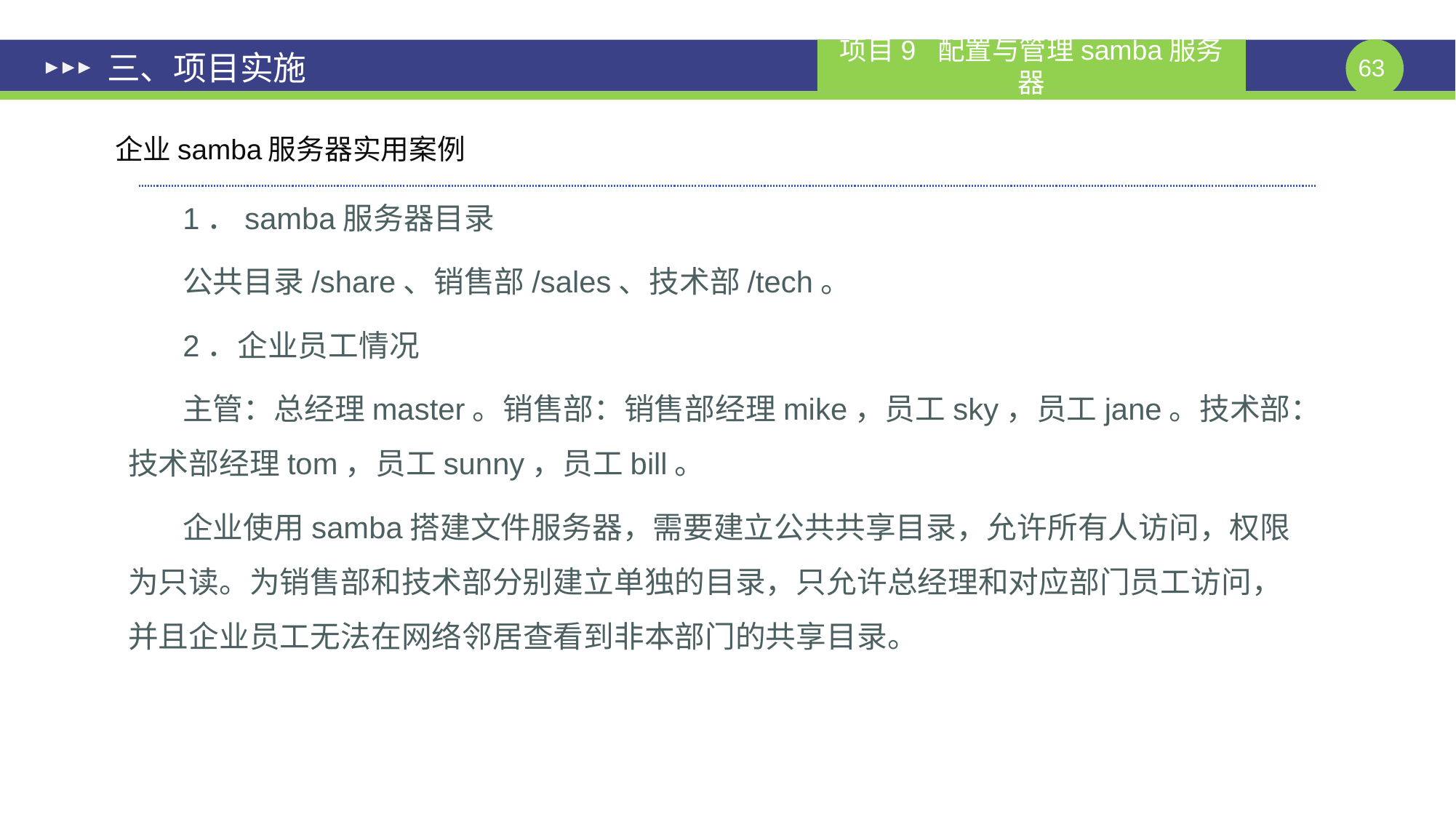

# 三、项目实施
企业samba服务器实用案例
1．samba服务器目录
公共目录/share、销售部/sales、技术部/tech。
2．企业员工情况
主管：总经理master。销售部：销售部经理mike，员工sky，员工jane。技术部：技术部经理tom，员工sunny，员工bill。
企业使用samba搭建文件服务器，需要建立公共共享目录，允许所有人访问，权限为只读。为销售部和技术部分别建立单独的目录，只允许总经理和对应部门员工访问，并且企业员工无法在网络邻居查看到非本部门的共享目录。